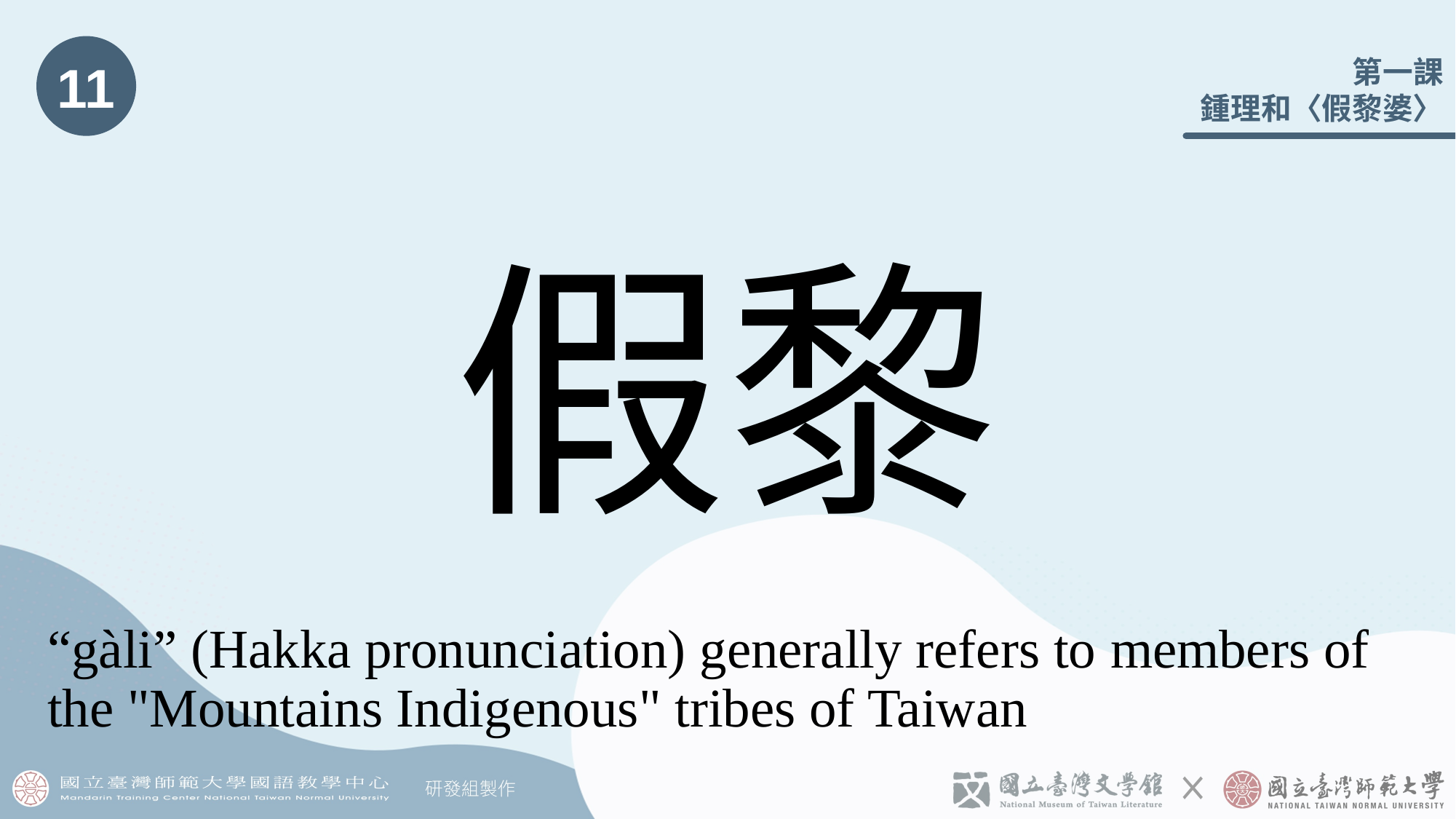

11
# 假黎
“gàli” (Hakka pronunciation) generally refers to members of the "Mountains Indigenous" tribes of Taiwan